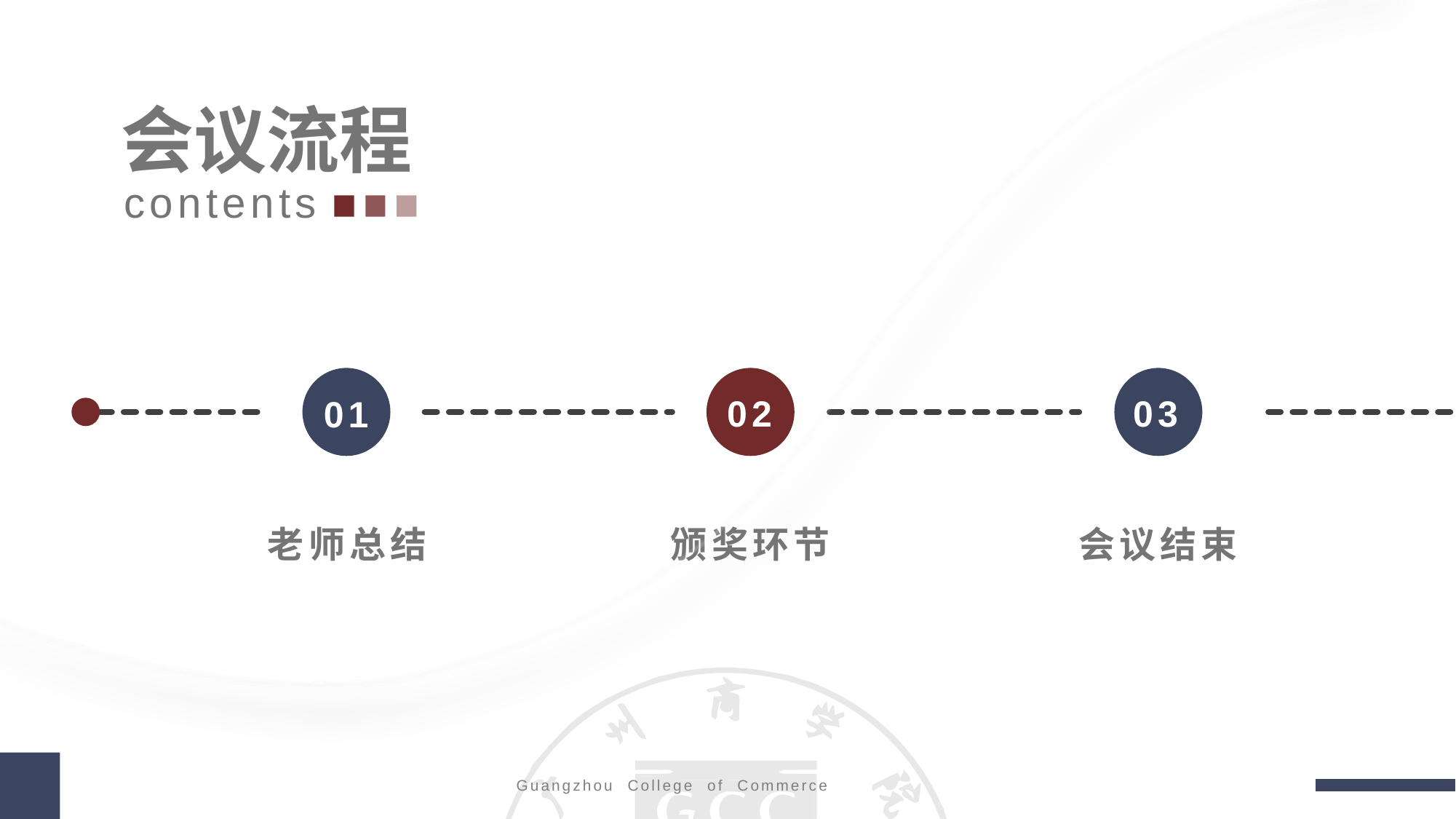

Guangzhou  College  of  Commerce
会议流程
contents

03
02
01
老师总结
颁奖环节
会议结束